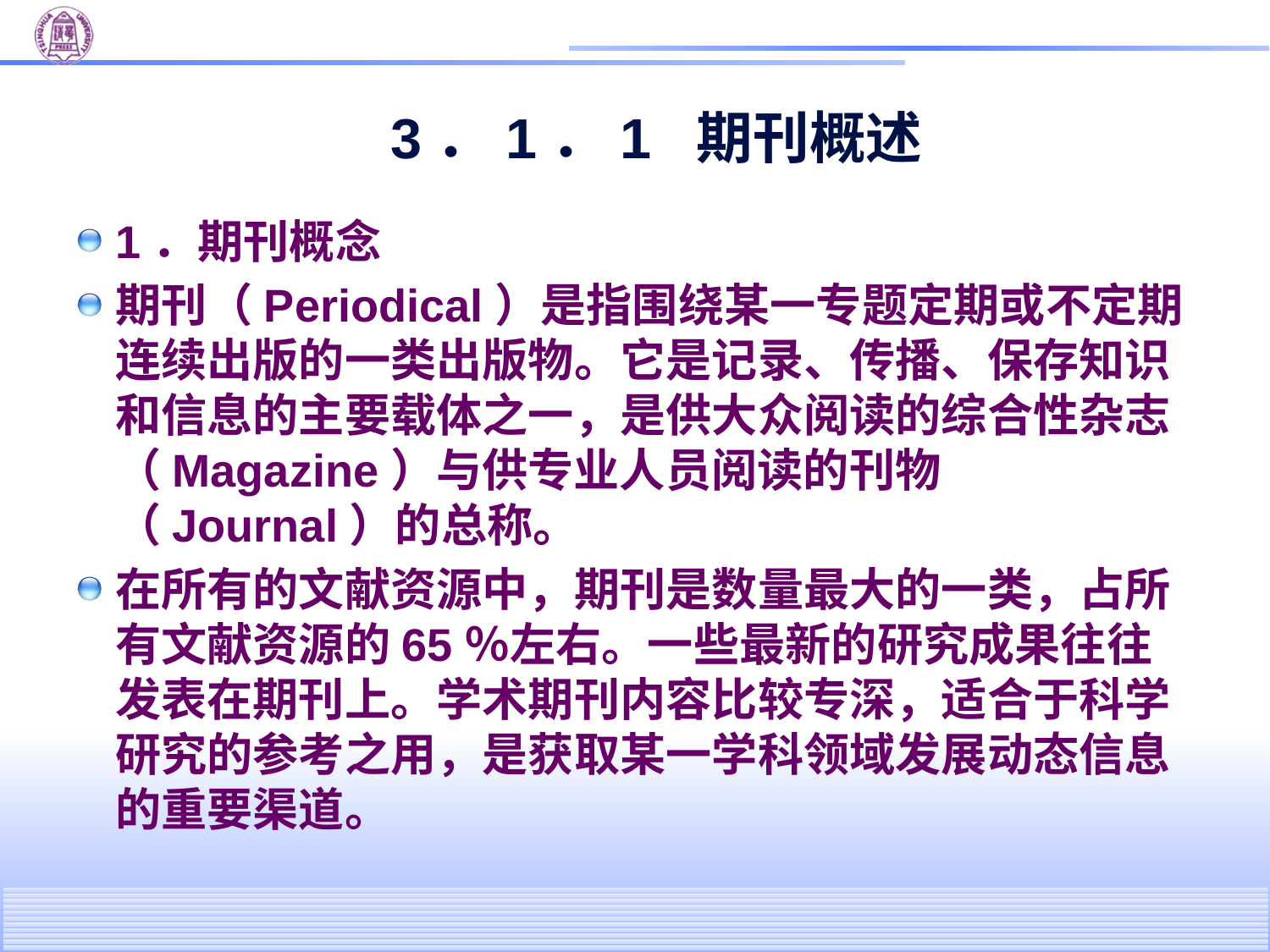

# 3．1．1  期刊概述
1．期刊概念
期刊（Periodical）是指围绕某一专题定期或不定期连续出版的一类出版物。它是记录、传播、保存知识和信息的主要载体之一，是供大众阅读的综合性杂志（Magazine）与供专业人员阅读的刊物（Journal）的总称。
在所有的文献资源中，期刊是数量最大的一类，占所有文献资源的65％左右。一些最新的研究成果往往发表在期刊上。学术期刊内容比较专深，适合于科学研究的参考之用，是获取某一学科领域发展动态信息的重要渠道。